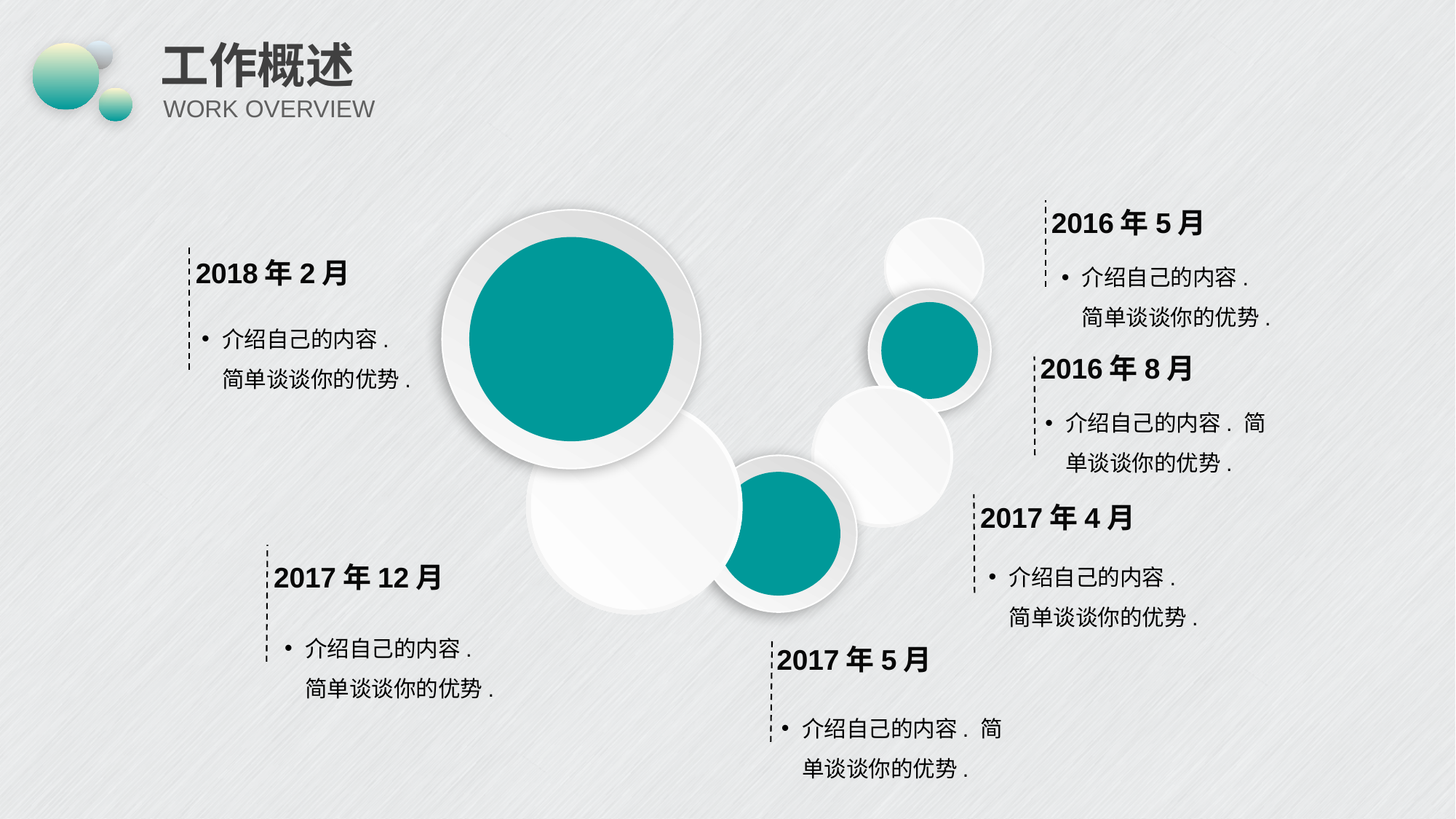

# 工作概述
WORK OVERVIEW
2016年5月

介绍自己的内容. 简单谈谈你的优势.
2018年2月

介绍自己的内容. 简单谈谈你的优势.
2016年8月

介绍自己的内容. 简单谈谈你的优势.

2017年4月
介绍自己的内容. 简单谈谈你的优势.
2017年12月
介绍自己的内容. 简单谈谈你的优势.
2017年5月
介绍自己的内容. 简单谈谈你的优势.